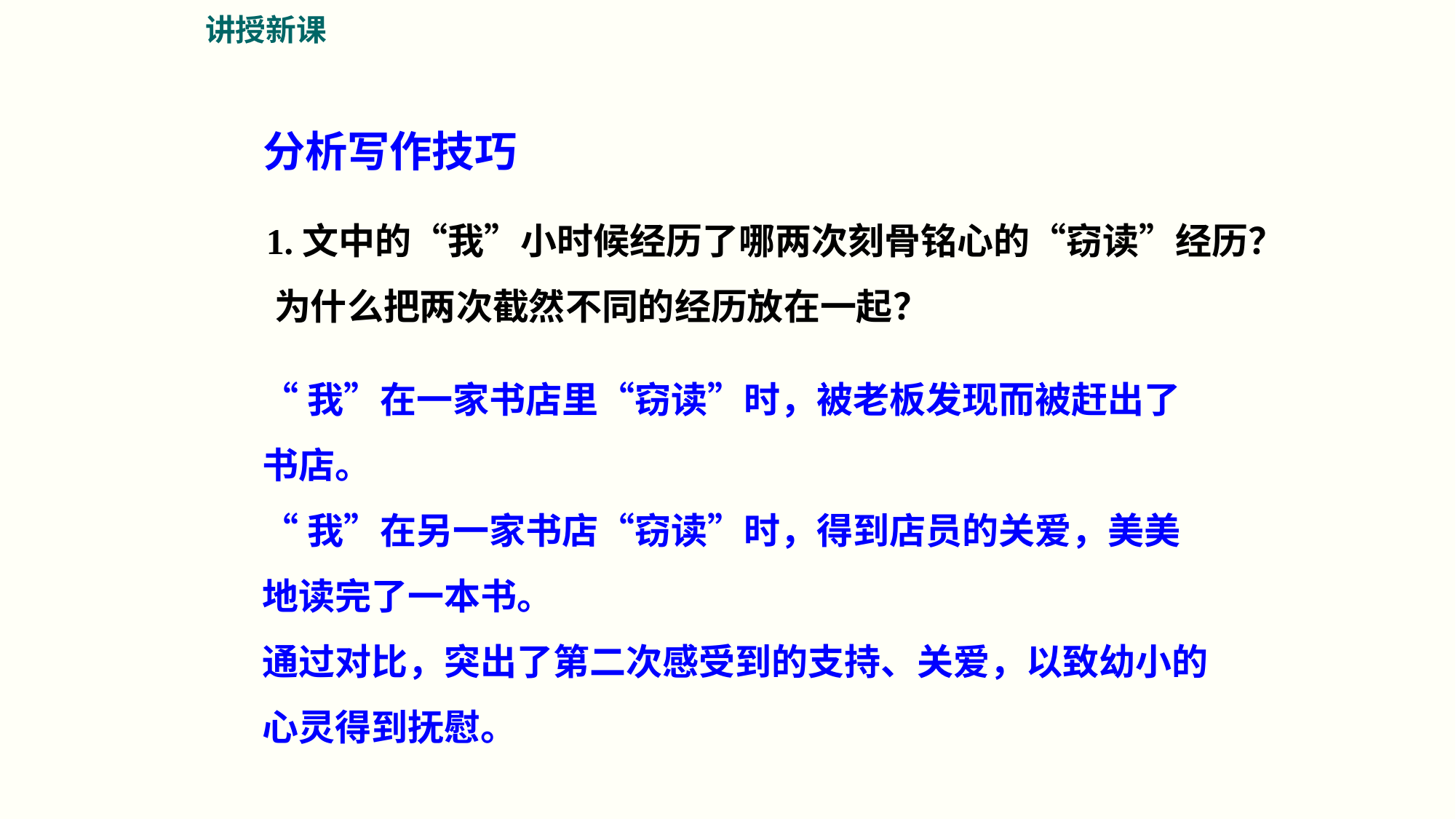

讲授新课
分析写作技巧
1.文中的“我”小时候经历了哪两次刻骨铭心的“窃读”经历？ 为什么把两次截然不同的经历放在一起？
“我”在一家书店里“窃读”时，被老板发现而被赶出了书店。
“我”在另一家书店“窃读”时，得到店员的关爱，美美地读完了一本书。
通过对比，突出了第二次感受到的支持、关爱，以致幼小的心灵得到抚慰。